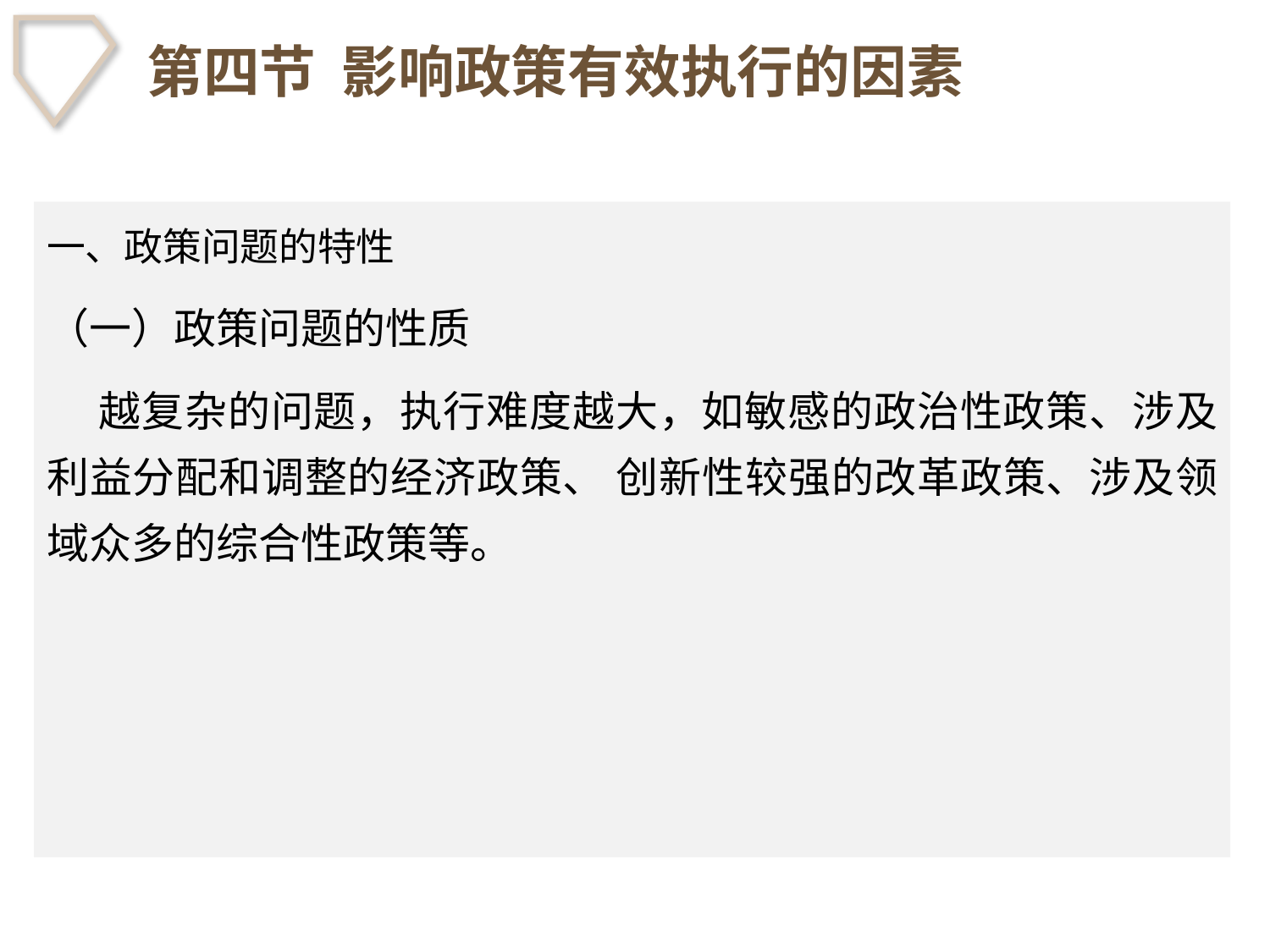

# 第四节  影响政策有效执行的因素
一、政策问题的特性
（一）政策问题的性质
    越复杂的问题，执行难度越大，如敏感的政治性政策、涉及利益分配和调整的经济政策、 创新性较强的改革政策、涉及领域众多的综合性政策等。